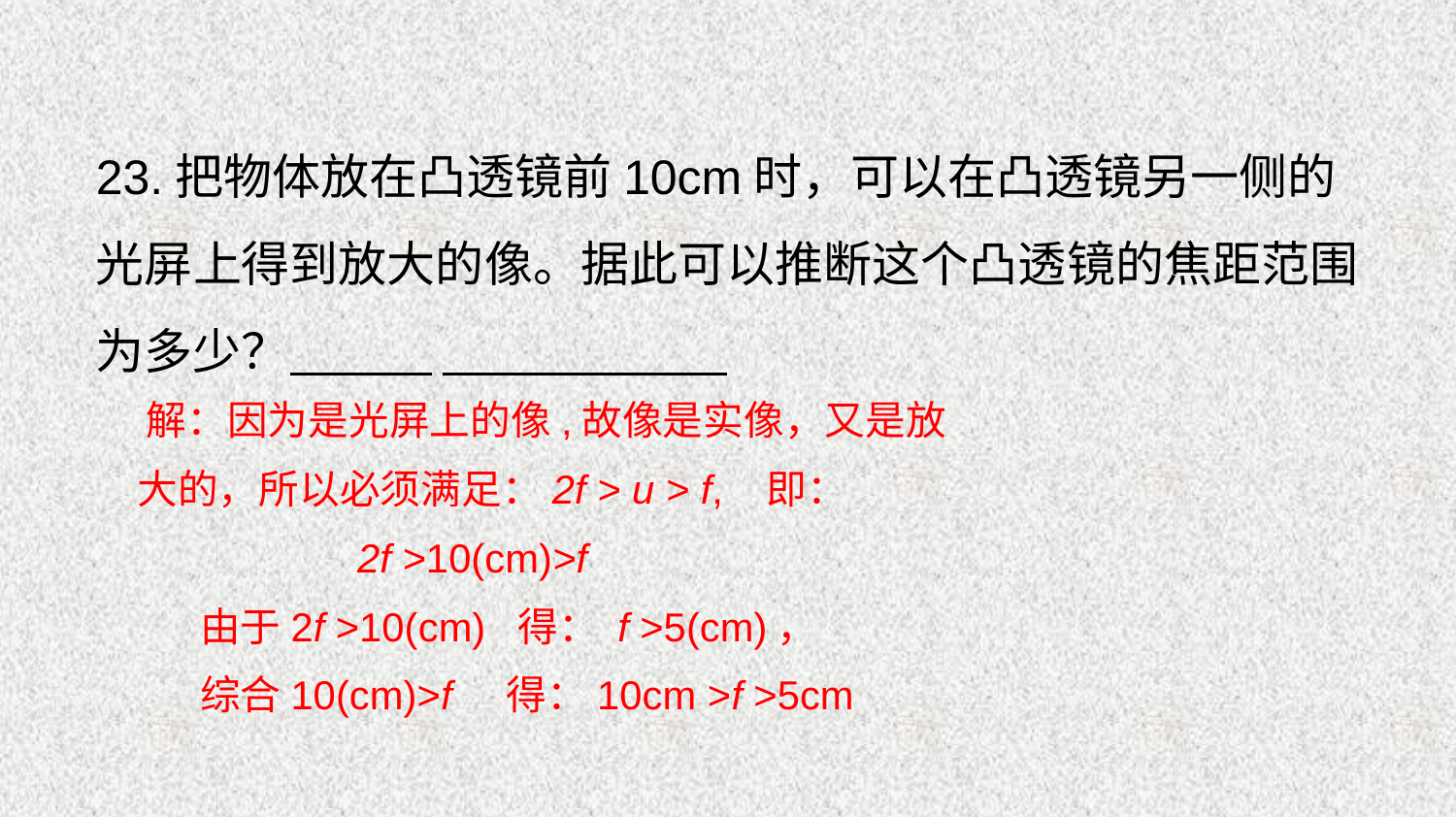

23.把物体放在凸透镜前10cm时，可以在凸透镜另一侧的光屏上得到放大的像。据此可以推断这个凸透镜的焦距范围为多少？
    解：因为是光屏上的像,故像是实像，又是放
   大的，所以必须满足：2f > u > f,   即：
                       2f >10(cm)>f
          由于2f >10(cm)  得： f >5(cm)，
          综合10(cm)>f    得：10cm >f >5cm